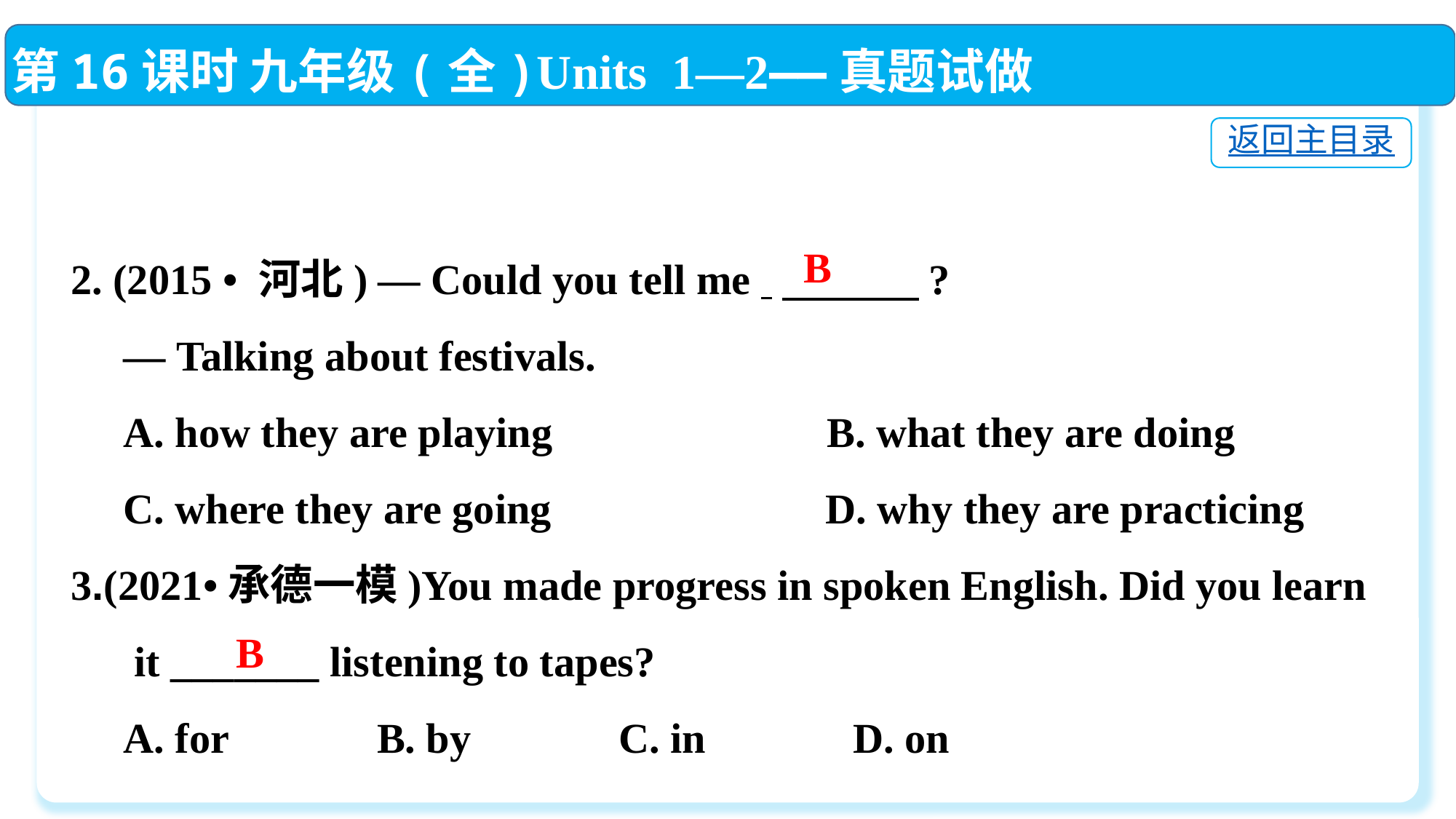

第16课时 九年级(全)Units  1—2——真题试做

返回主目录
2. (2015 • 河北) — Could you tell me  　　　 ?
     — Talking about festivals.
     A. how they are playing                          B. what they are doing
     C. where they are going                          D. why they are practicing
3.(2021•承德一模)You made progress in spoken English. Did you learn
      it _______ listening to tapes?
     A. for　　　B. by　　　C. in　　　D. on
B
B